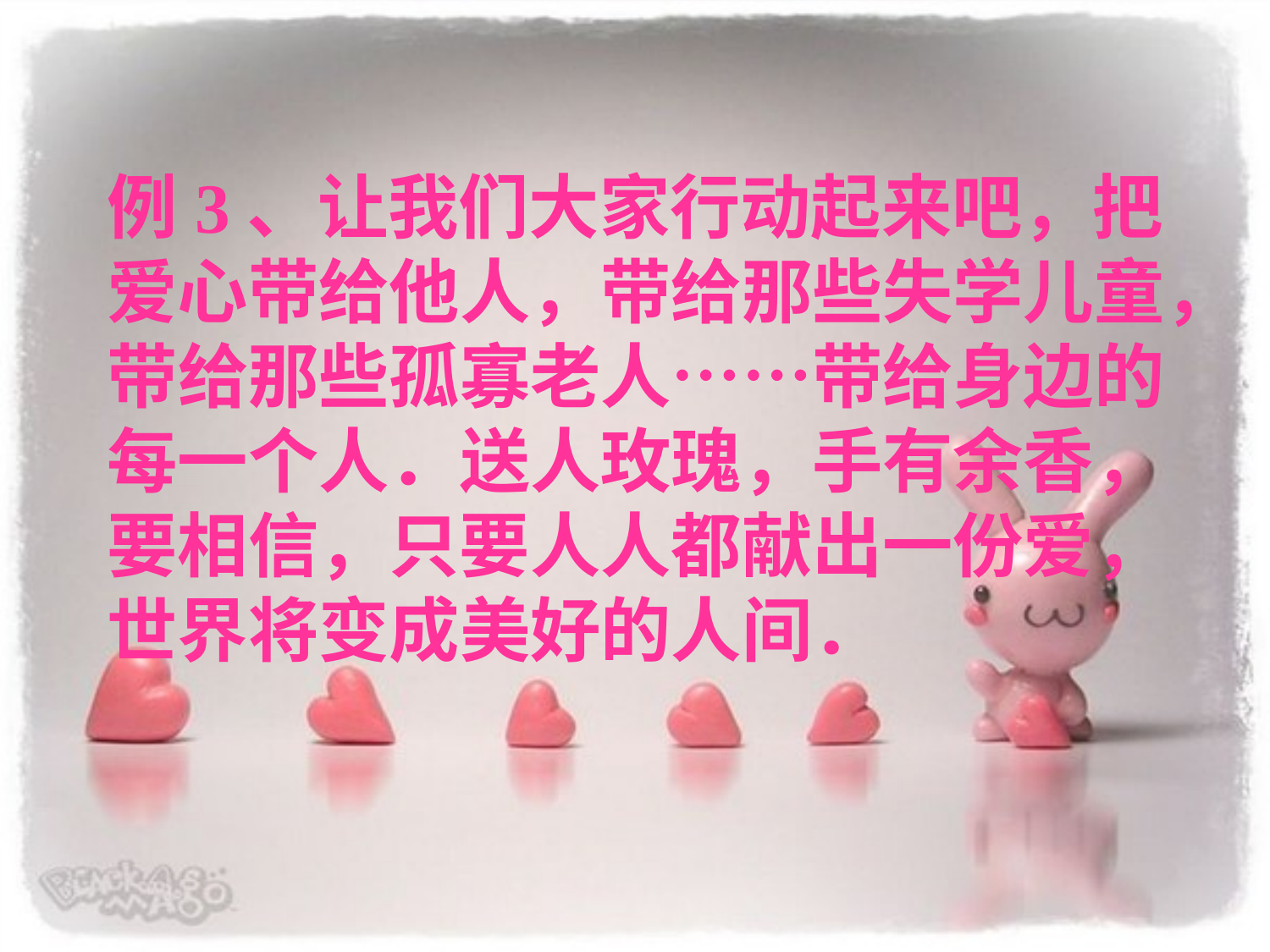

例3、让我们大家行动起来吧，把爱心带给他人，带给那些失学儿童，带给那些孤寡老人……带给身边的每一个人．送人玫瑰，手有余香，要相信，只要人人都献出一份爱，世界将变成美好的人间．